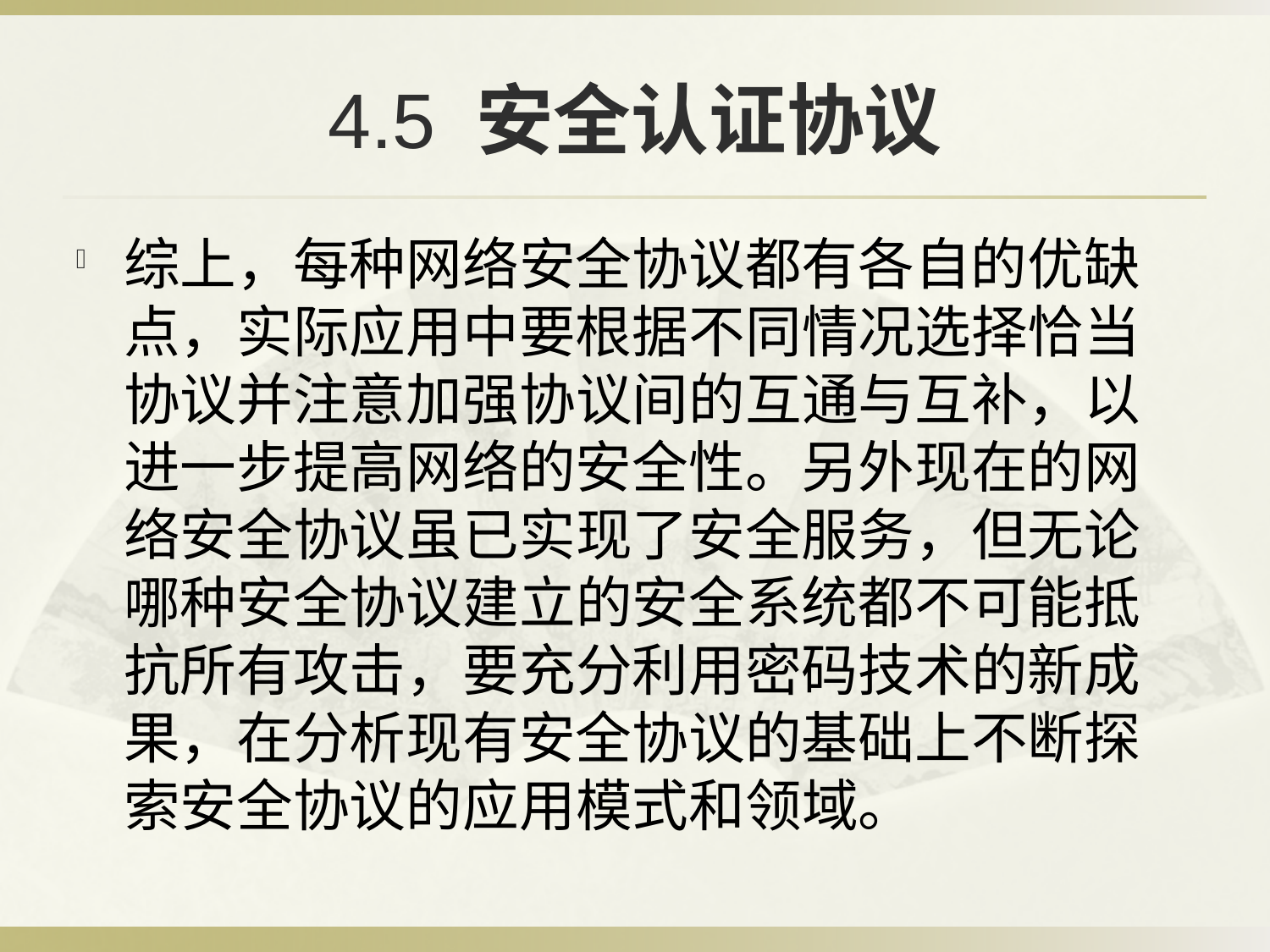

# 4.5 安全认证协议
综上，每种网络安全协议都有各自的优缺点，实际应用中要根据不同情况选择恰当协议并注意加强协议间的互通与互补，以进一步提高网络的安全性。另外现在的网络安全协议虽已实现了安全服务，但无论哪种安全协议建立的安全系统都不可能抵抗所有攻击，要充分利用密码技术的新成果，在分析现有安全协议的基础上不断探索安全协议的应用模式和领域。